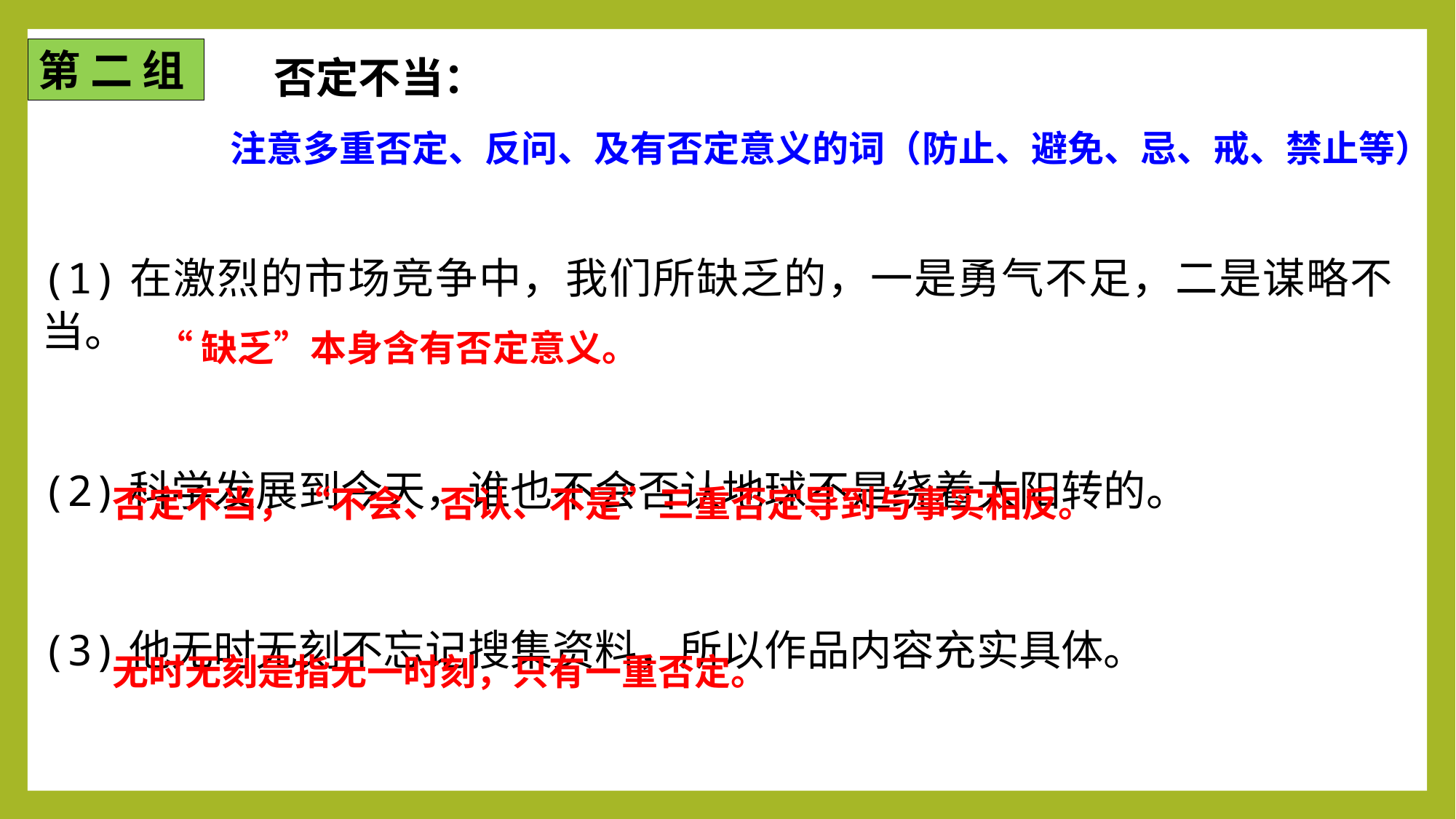

第 二 组
否定不当：
注意多重否定、反问、及有否定意义的词（防止、避免、忌、戒、禁止等）
(1)在激烈的市场竞争中，我们所缺乏的，一是勇气不足，二是谋略不当。

(2)科学发展到今天，谁也不会否认地球不是绕着太阳转的。

(3)他无时无刻不忘记搜集资料，所以作品内容充实具体。

“缺乏”本身含有否定意义。
否定不当，“不会、否认、不是”三重否定导到与事实相反。
无时无刻是指无一时刻，只有一重否定。